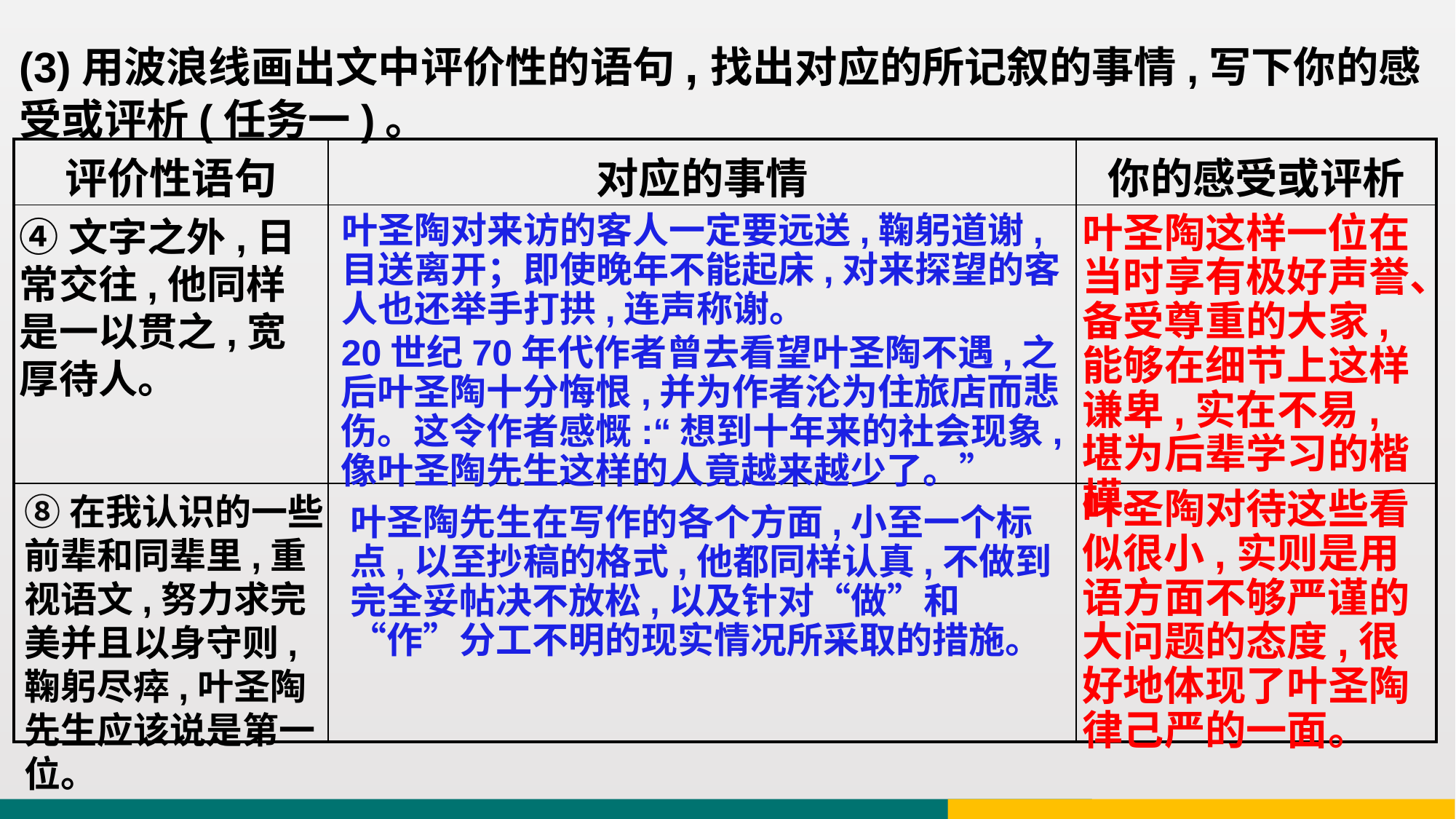

(3)用波浪线画出文中评价性的语句,找出对应的所记叙的事情,写下你的感受或评析(任务一)。
| 评价性语句 | 对应的事情 | 你的感受或评析 |
| --- | --- | --- |
|  |  |  |
|  |  |  |
④文字之外,日常交往,他同样是一以贯之,宽厚待人。
叶圣陶对来访的客人一定要远送,鞠躬道谢,目送离开；即使晚年不能起床,对来探望的客人也还举手打拱,连声称谢。
叶圣陶这样一位在当时享有极好声誉、备受尊重的大家,能够在细节上这样谦卑,实在不易,堪为后辈学习的楷模。
20世纪70年代作者曾去看望叶圣陶不遇,之后叶圣陶十分悔恨,并为作者沦为住旅店而悲伤。这令作者感慨:“想到十年来的社会现象,像叶圣陶先生这样的人竟越来越少了。”
⑧在我认识的一些前辈和同辈里,重视语文,努力求完美并且以身守则,鞠躬尽瘁,叶圣陶先生应该说是第一位。
叶圣陶对待这些看似很小,实则是用语方面不够严谨的大问题的态度,很好地体现了叶圣陶律己严的一面。
叶圣陶先生在写作的各个方面,小至一个标点,以至抄稿的格式,他都同样认真,不做到完全妥帖决不放松,以及针对“做”和“作”分工不明的现实情况所采取的措施。